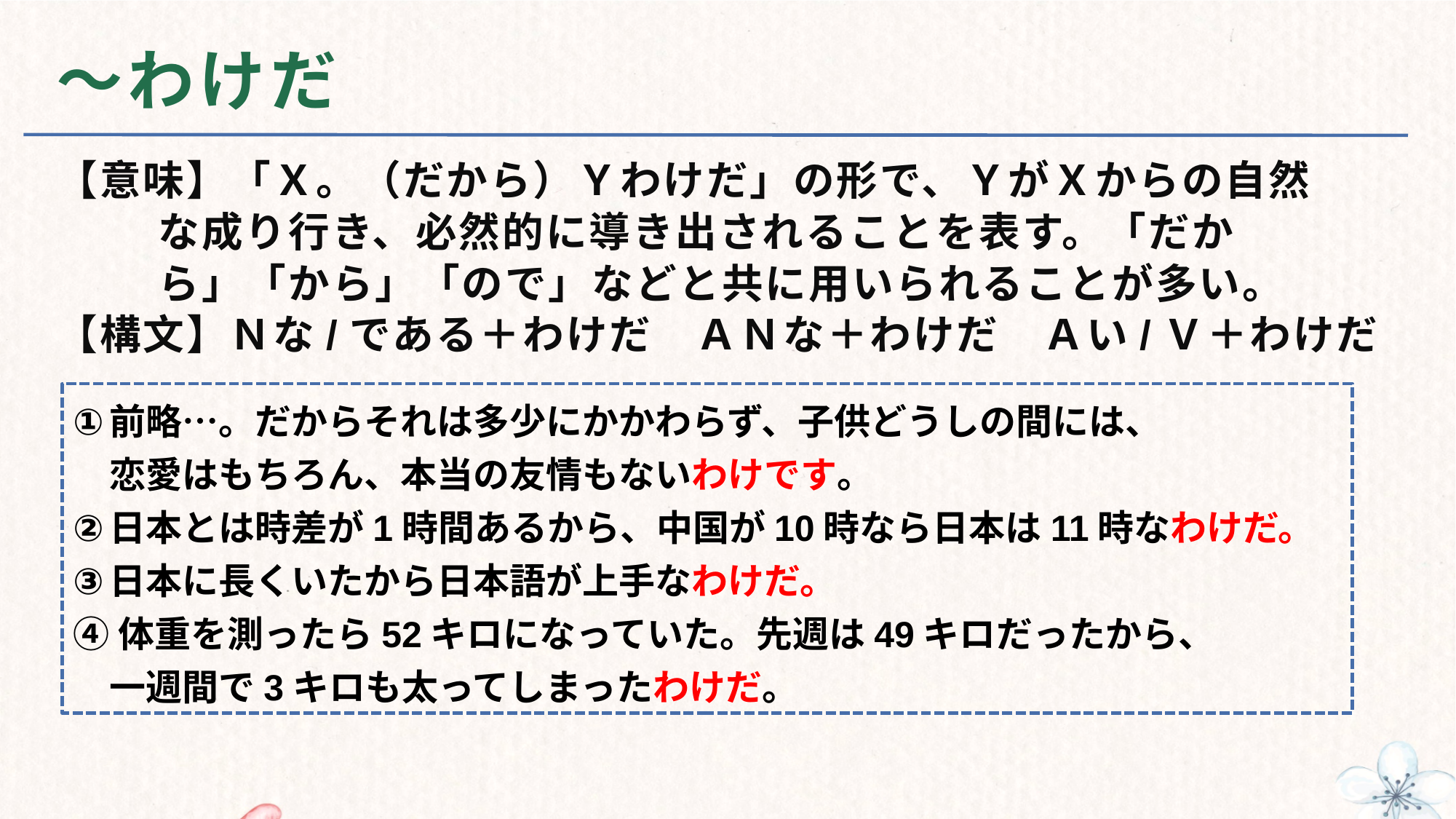

# ～わけだ
【意味】「Ｘ。（だから）Ｙわけだ」の形で、ＹがＸからの自然
        な成り行き、必然的に導き出されることを表す。「だか
        ら」「から」「ので」などと共に用いられることが多い。
【構文】Ｎな/である＋わけだ　ＡＮな＋わけだ　Ａい/Ｖ＋わけだ
前略…。だからそれは多少にかかわらず、子供どうしの間には、
　恋愛はもちろん、本当の友情もないわけです。
日本とは時差が1時間あるから、中国が10時なら日本は11時なわけだ。
日本に長くいたから日本語が上手なわけだ。
④体重を測ったら52キロになっていた。先週は49キロだったから、
　一週間で3キロも太ってしまったわけだ。